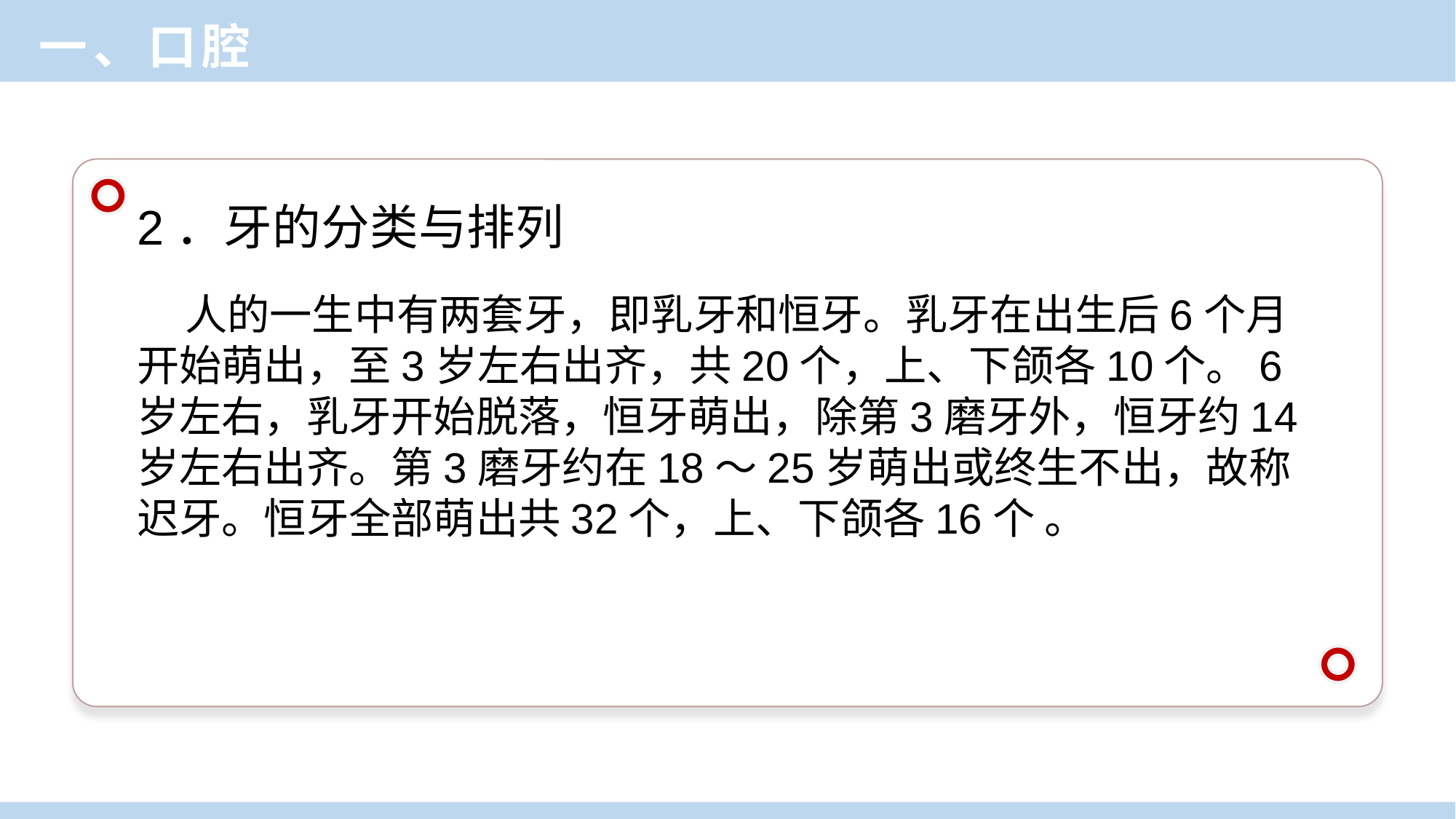

一、口腔

2．牙的分类与排列
    人的一生中有两套牙，即乳牙和恒牙。乳牙在出生后6个月开始萌出，至3岁左右出齐，共20个，上、下颌各10个。6岁左右，乳牙开始脱落，恒牙萌出，除第3磨牙外，恒牙约14岁左右出齐。第3磨牙约在18～25岁萌出或终生不出，故称迟牙。恒牙全部萌出共32个，上、下颌各16个 。